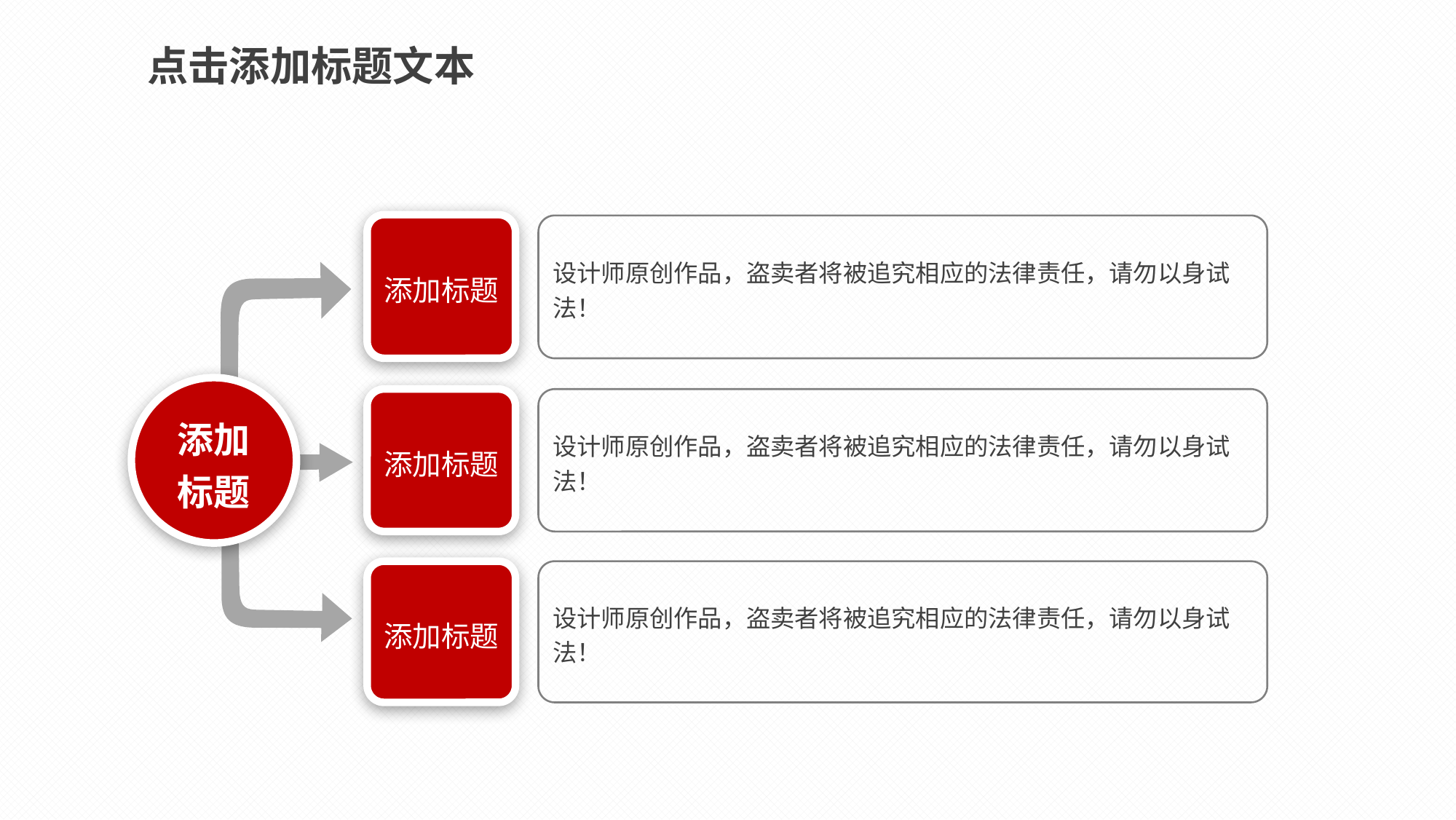

点击添加标题文本
添加标题
设计师原创作品，盗卖者将被追究相应的法律责任，请勿以身试法！

添加标题

添加标题
设计师原创作品，盗卖者将被追究相应的法律责任，请勿以身试法！

添加标题
设计师原创作品，盗卖者将被追究相应的法律责任，请勿以身试法！